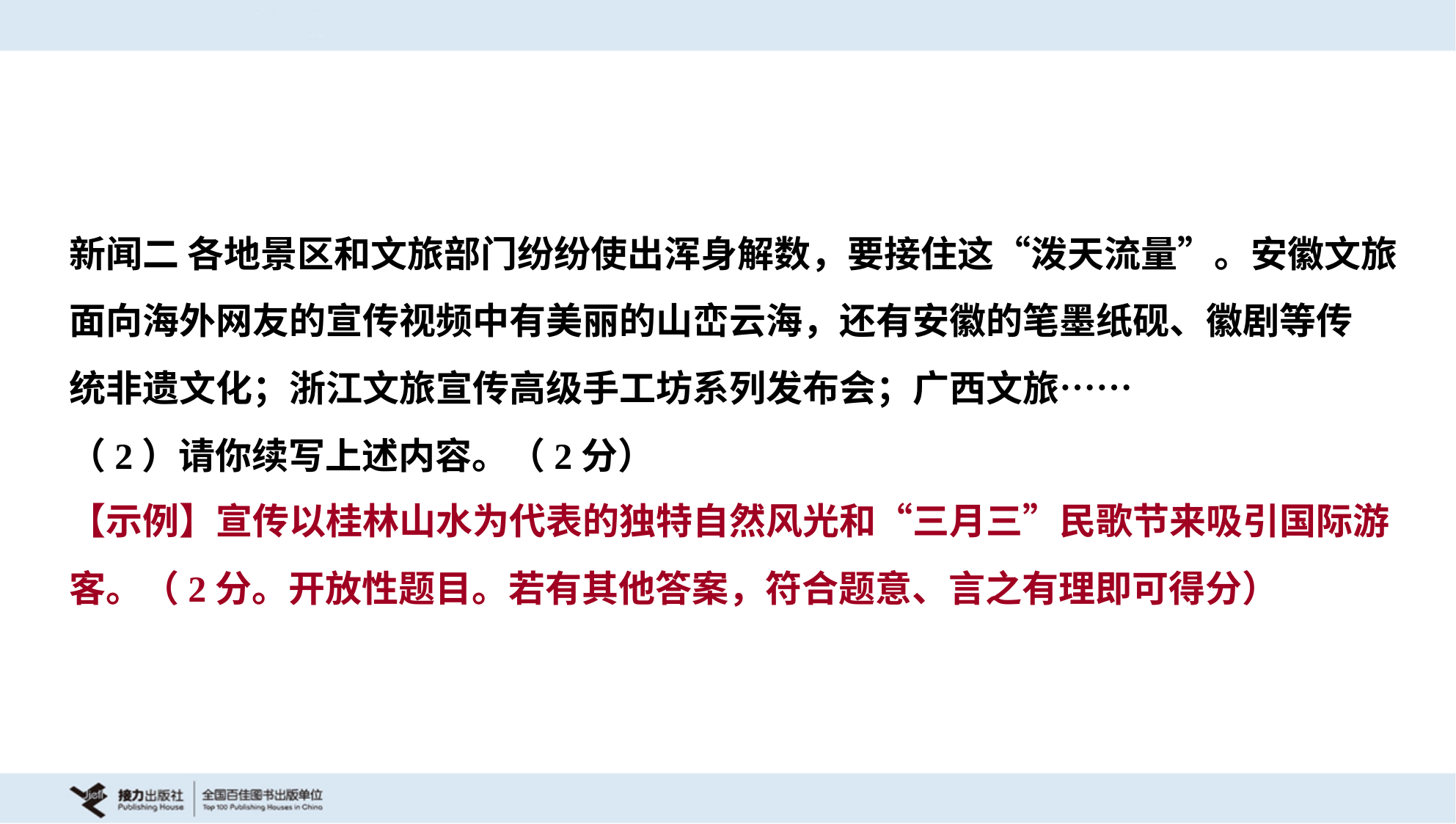

新闻二 各地景区和文旅部门纷纷使出浑身解数，要接住这“泼天流量”。安徽文旅
面向海外网友的宣传视频中有美丽的山峦云海，还有安徽的笔墨纸砚、徽剧等传
统非遗文化；浙江文旅宣传高级手工坊系列发布会；广西文旅……
（2）请你续写上述内容。（2分）
【示例】宣传以桂林山水为代表的独特自然风光和“三月三”民歌节来吸引国际游
客。（2分。开放性题目。若有其他答案，符合题意、言之有理即可得分）